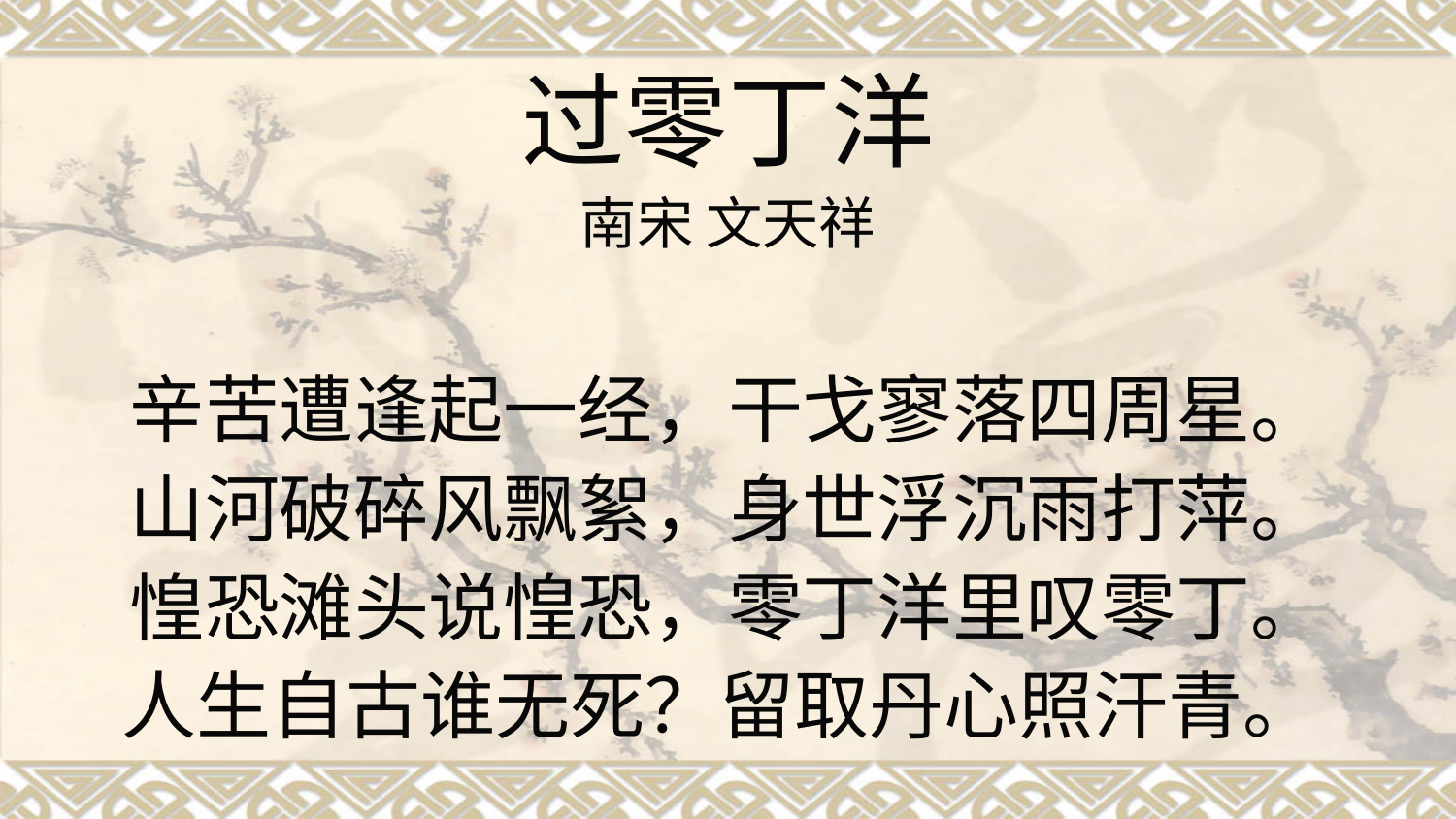

# 过零丁洋 南宋 文天祥 辛苦遭逢起一经，干戈寥落四周星。 山河破碎风飘絮，身世浮沉雨打萍。 惶恐滩头说惶恐，零丁洋里叹零丁。 人生自古谁无死？留取丹心照汗青。